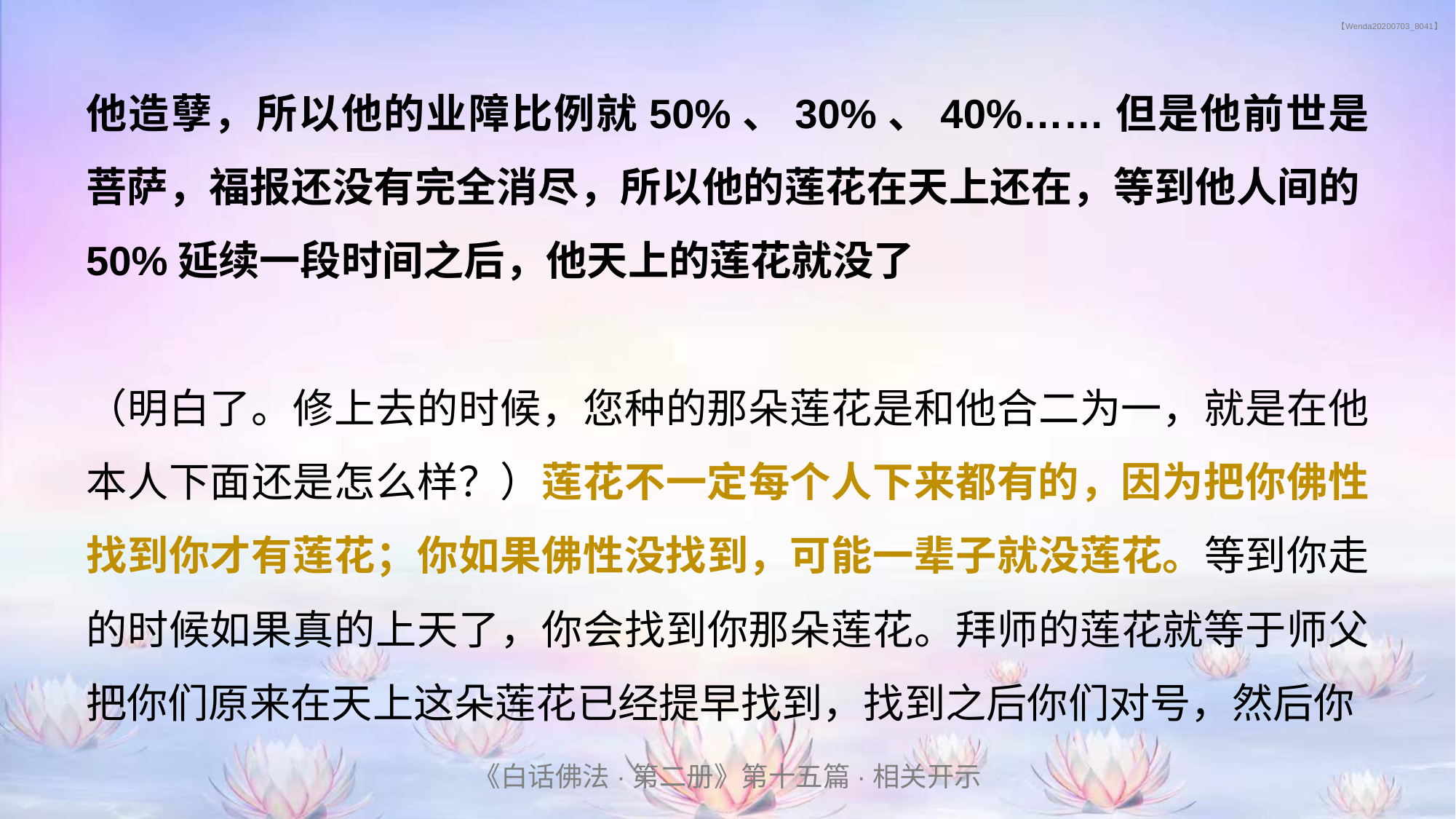

# 【Wenda20200703_8041】
他造孽，所以他的业障比例就50%、30%、40%……但是他前世是菩萨，福报还没有完全消尽，所以他的莲花在天上还在，等到他人间的50%延续一段时间之后，他天上的莲花就没了

（明白了。修上去的时候，您种的那朵莲花是和他合二为一，就是在他本人下面还是怎么样？）莲花不一定每个人下来都有的，因为把你佛性找到你才有莲花；你如果佛性没找到，可能一辈子就没莲花。等到你走的时候如果真的上天了，你会找到你那朵莲花。拜师的莲花就等于师父把你们原来在天上这朵莲花已经提早找到，找到之后你们对号，然后你
《白话佛法·第二册》第十五篇·相关开示